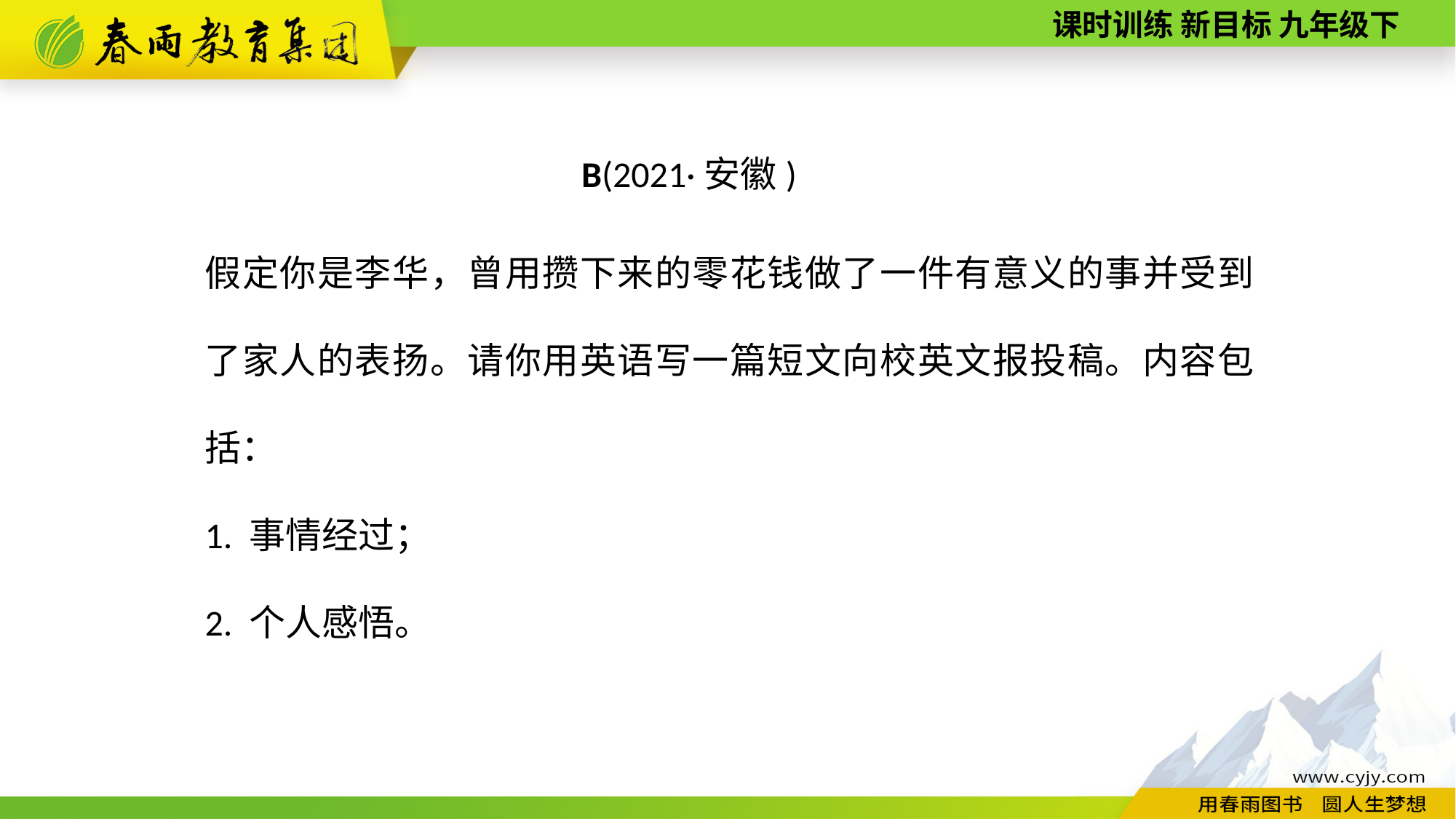

B(2021·安徽)
假定你是李华，曾用攒下来的零花钱做了一件有意义的事并受到了家人的表扬。请你用英语写一篇短文向校英文报投稿。内容包括：
1. 事情经过；
2. 个人感悟。